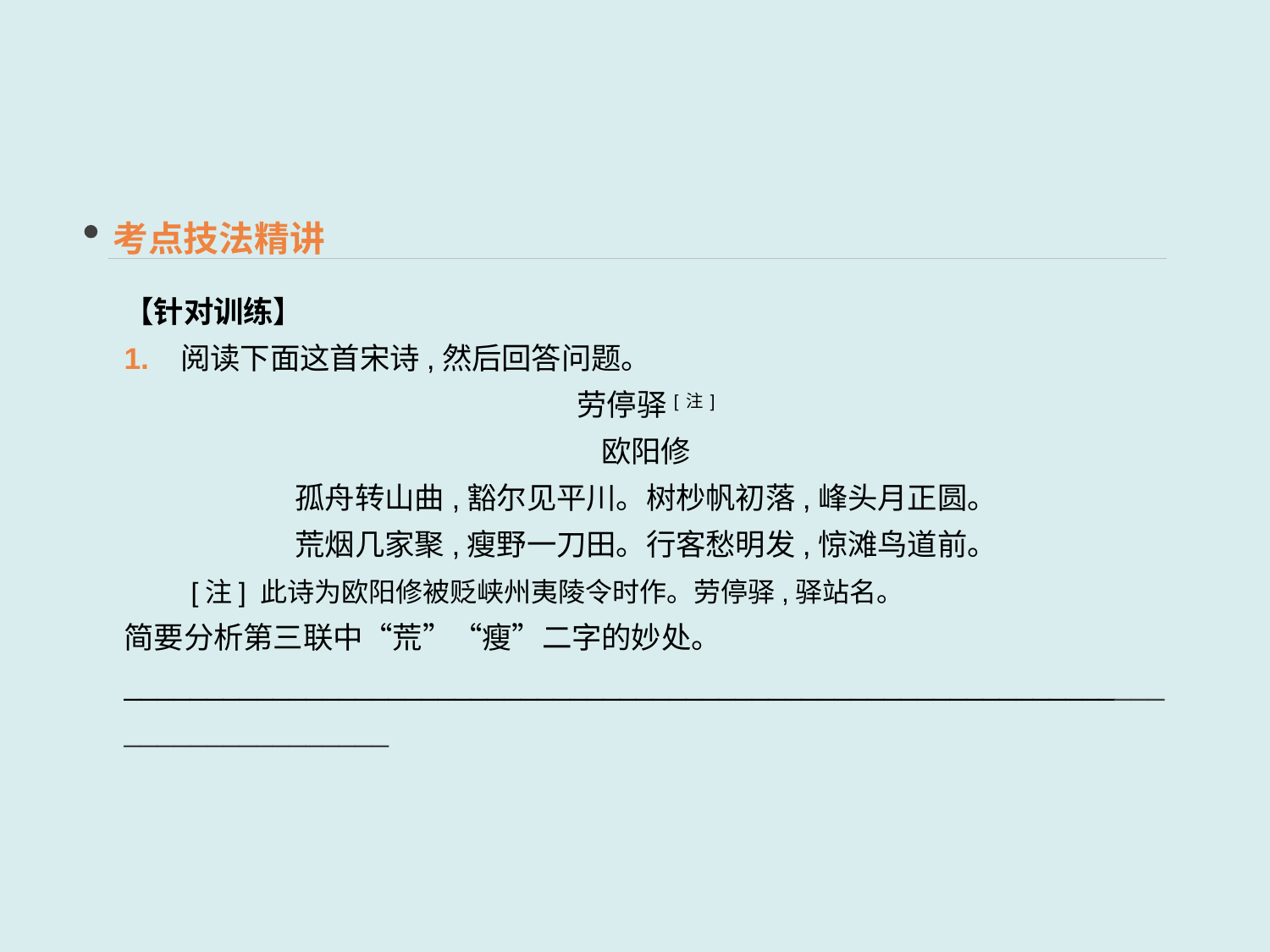

考点技法精讲

【针对训练】
1.   阅读下面这首宋诗,然后回答问题。
劳停驿[注]
欧阳修
孤舟转山曲,豁尔见平川。树杪帆初落,峰头月正圆。
荒烟几家聚,瘦野一刀田。行客愁明发,惊滩鸟道前。
　　[注] 此诗为欧阳修被贬峡州夷陵令时作。劳停驿,驿站名。
简要分析第三联中“荒”“瘦”二字的妙处。
_______________________________________________________________________________